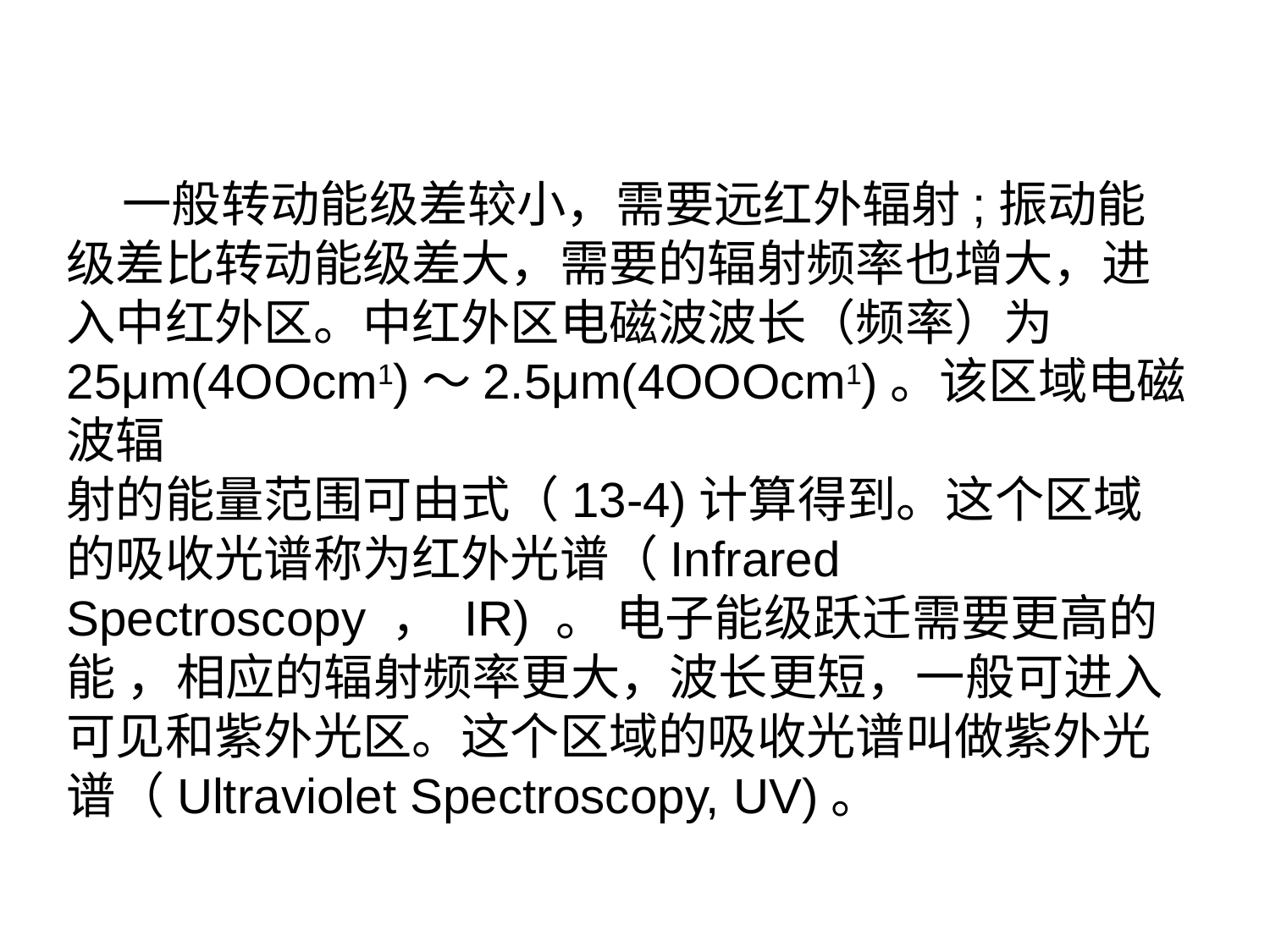

一般转动能级差较小，需要远红外辐射;振动能级差比转动能级差大，需要的辐射频率也增大，进入中红外区。中红外区电磁波波长（频率）为25μm(4OOcm1)〜2.5μm(4OOOcm1)。该区域电磁波辐
射的能量范围可由式（13-4)计算得到。这个区域的吸收光谱称为红外光谱（Infrared Spectroscopy ， IR) 。 电子能级跃迁需要更高的能 ，相应的辐射频率更大，波长更短，一般可进入可见和紫外光区。这个区域的吸收光谱叫做紫外光谱（Ultraviolet Spectroscopy, UV)。